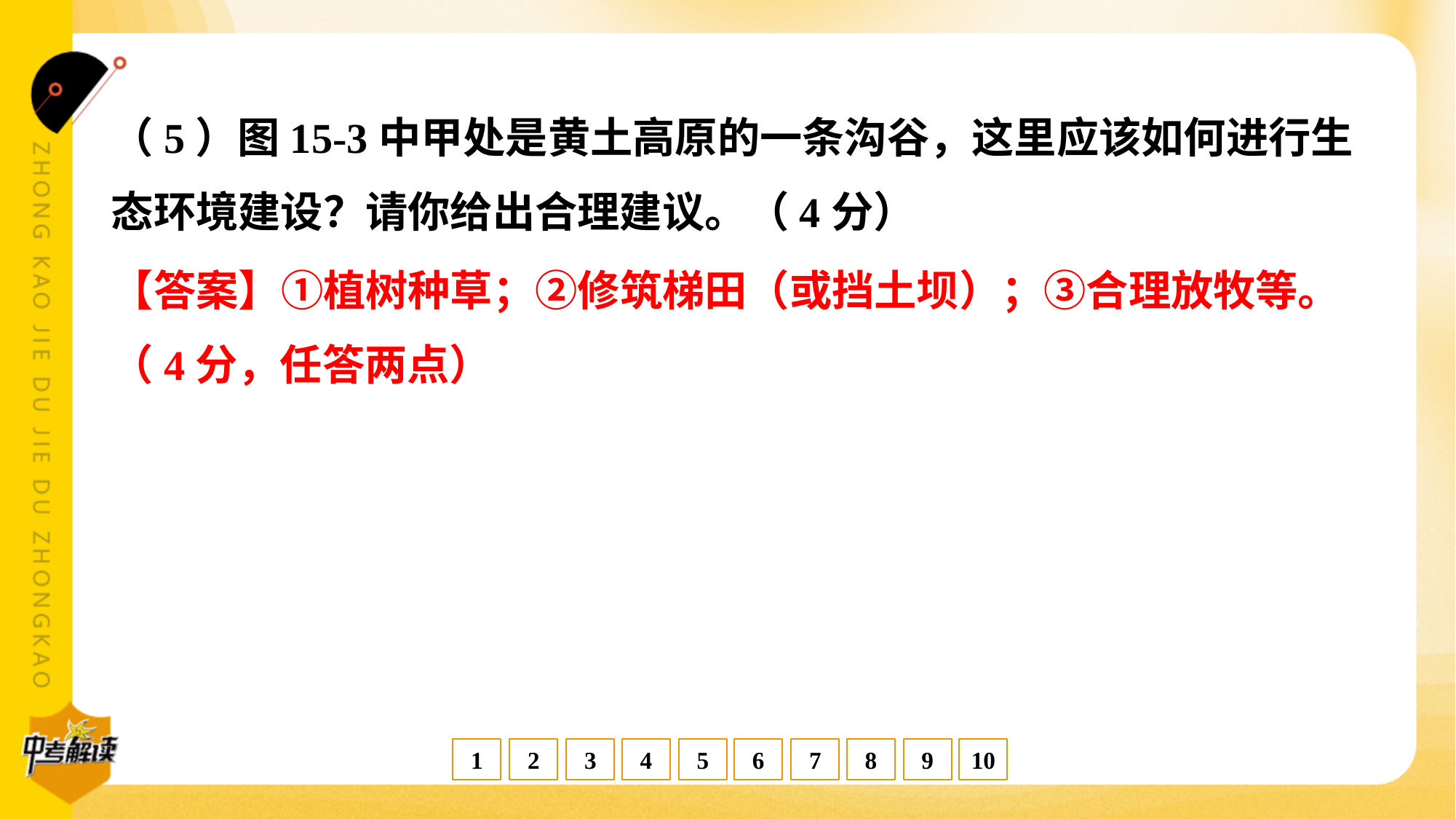

（5）图15-3中甲处是黄土高原的一条沟谷，这里应该如何进行生
态环境建设？请你给出合理建议。（4分）
【答案】①植树种草；②修筑梯田（或挡土坝）；③合理放牧等。
（4分，任答两点）